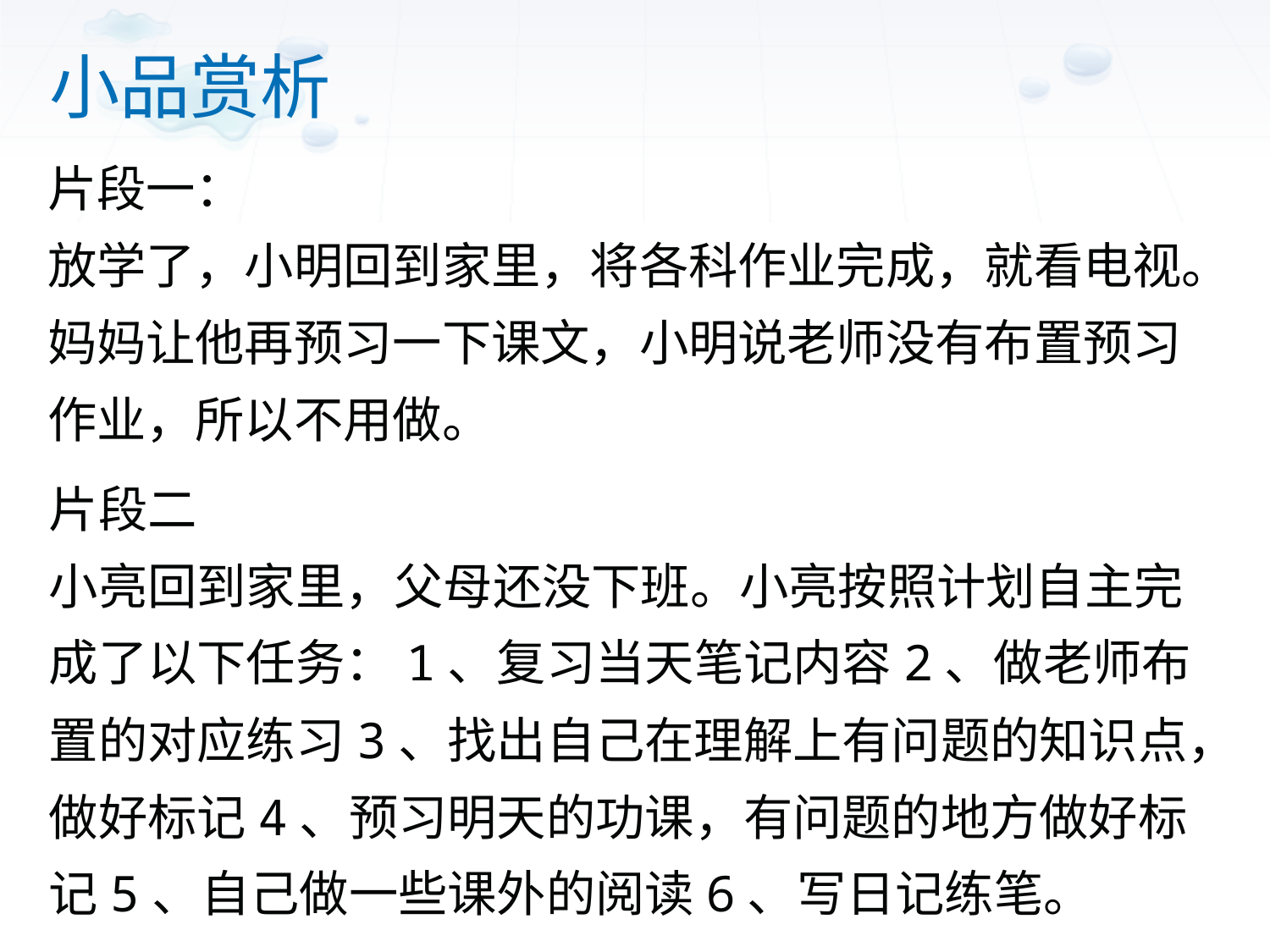

小品赏析
片段一：
放学了，小明回到家里，将各科作业完成，就看电视。妈妈让他再预习一下课文，小明说老师没有布置预习作业，所以不用做。
片段二
小亮回到家里，父母还没下班。小亮按照计划自主完成了以下任务：1、复习当天笔记内容2、做老师布置的对应练习3、找出自己在理解上有问题的知识点，做好标记4、预习明天的功课，有问题的地方做好标记5、自己做一些课外的阅读6、写日记练笔。